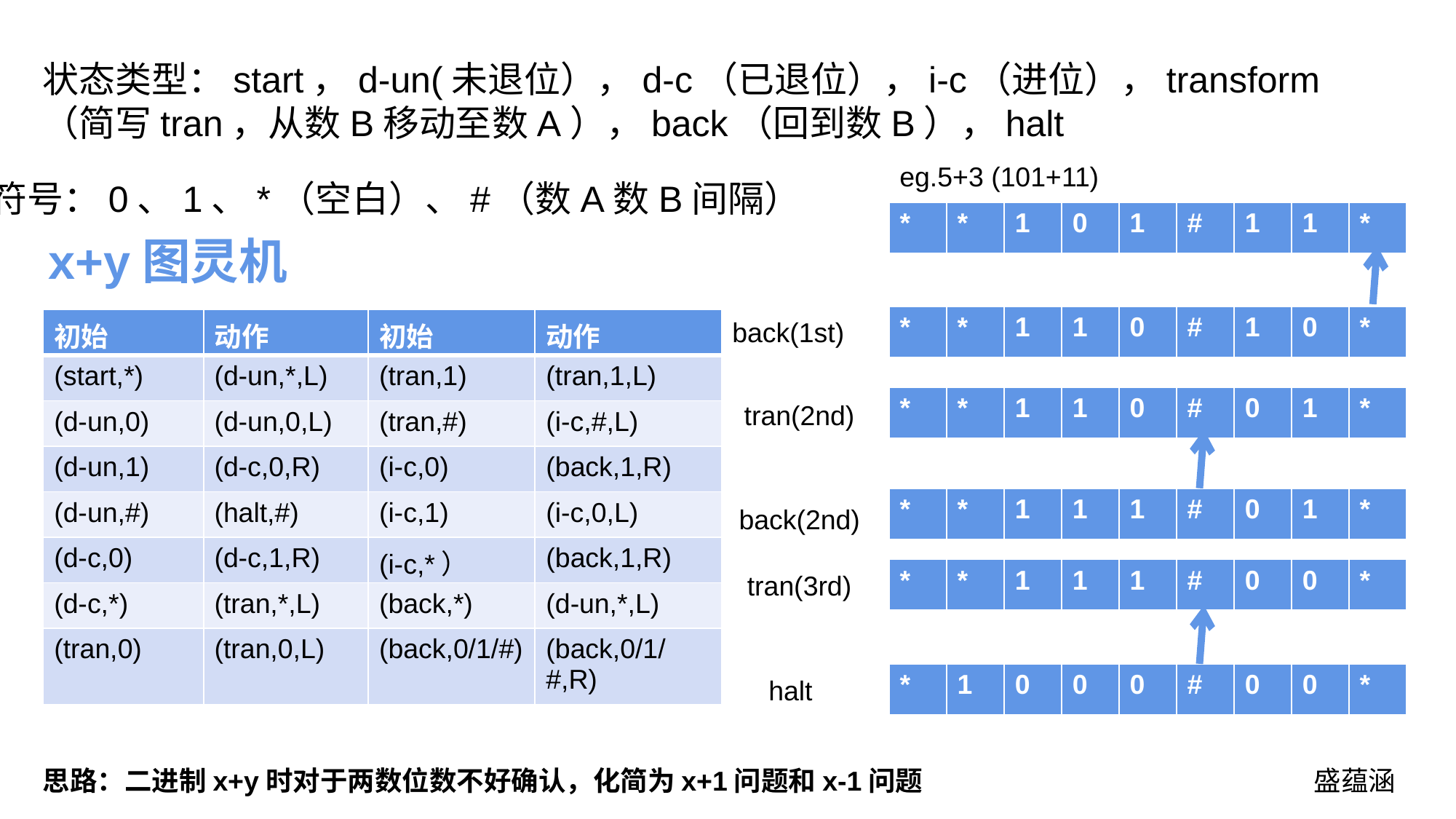

状态类型：start，d-un(未退位），d-c（已退位），i-c（进位），transform（简写tran，从数B移动至数A），back（回到数B），halt
eg.5+3 (101+11)
符号：0、1、*（空白）、#（数A数B间隔）
| \* | \* | 1 | 0 | 1 | # | 1 | 1 | \* |
| --- | --- | --- | --- | --- | --- | --- | --- | --- |
x+y图灵机
| \* | \* | 1 | 1 | 0 | # | 1 | 0 | \* |
| --- | --- | --- | --- | --- | --- | --- | --- | --- |
| 初始 | 动作 | 初始 | 动作 |
| --- | --- | --- | --- |
| (start,\*) | (d-un,\*,L) | (tran,1) | (tran,1,L) |
| (d-un,0) | (d-un,0,L) | (tran,#) | (i-c,#,L) |
| (d-un,1) | (d-c,0,R) | (i-c,0) | (back,1,R) |
| (d-un,#) | (halt,#) | (i-c,1) | (i-c,0,L) |
| (d-c,0) | (d-c,1,R) | (i-c,\*） | (back,1,R) |
| (d-c,\*) | (tran,\*,L) | (back,\*) | (d-un,\*,L) |
| (tran,0) | (tran,0,L) | (back,0/1/#) | (back,0/1/#,R) |
back(1st)
| \* | \* | 1 | 1 | 0 | # | 0 | 1 | \* |
| --- | --- | --- | --- | --- | --- | --- | --- | --- |
tran(2nd)
| \* | \* | 1 | 1 | 1 | # | 0 | 1 | \* |
| --- | --- | --- | --- | --- | --- | --- | --- | --- |
back(2nd)
| \* | \* | 1 | 1 | 1 | # | 0 | 0 | \* |
| --- | --- | --- | --- | --- | --- | --- | --- | --- |
tran(3rd)
| \* | 1 | 0 | 0 | 0 | # | 0 | 0 | \* |
| --- | --- | --- | --- | --- | --- | --- | --- | --- |
halt
思路：二进制x+y时对于两数位数不好确认，化简为x+1问题和x-1问题
盛蕴涵